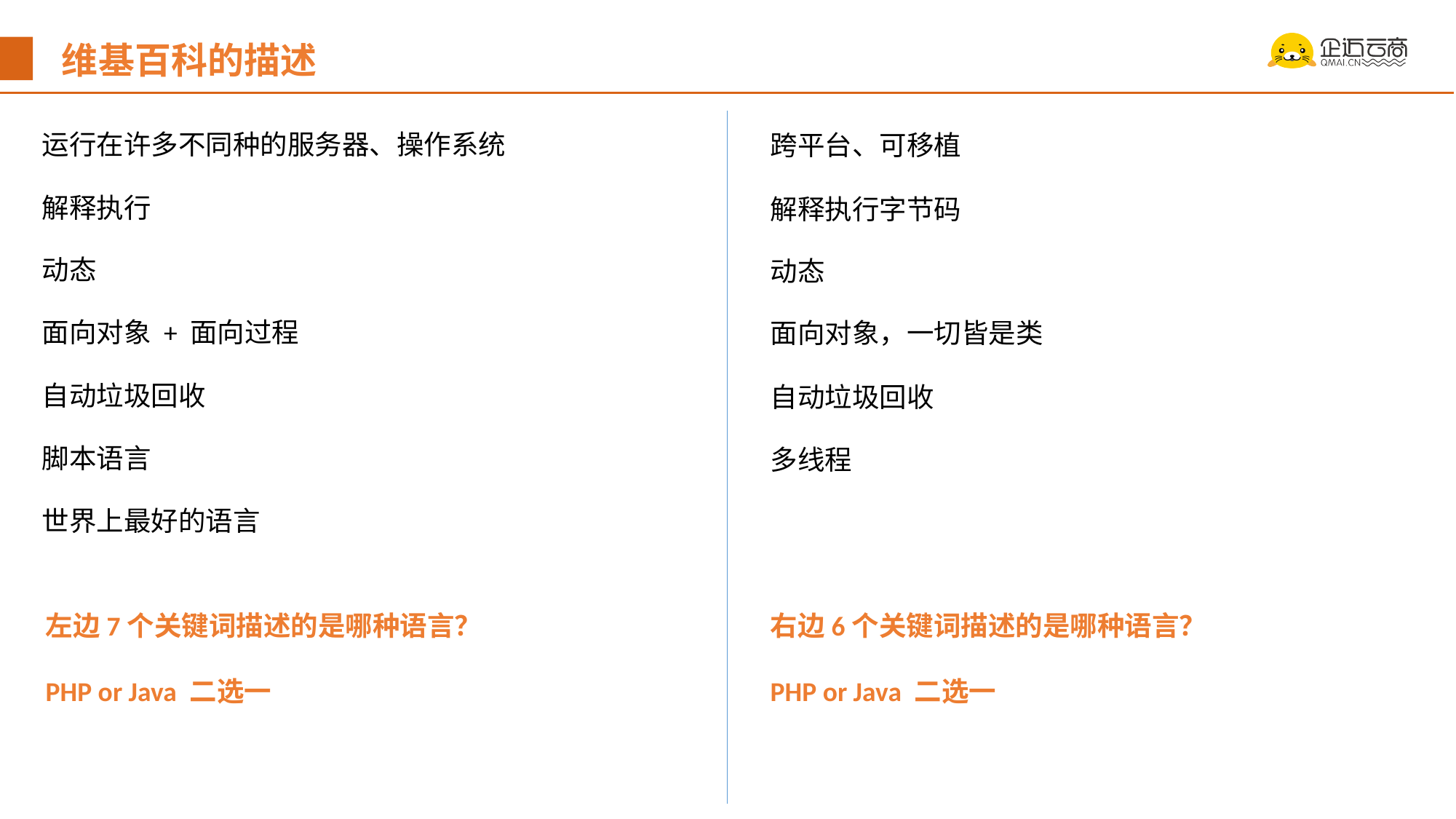

维基百科的描述

运行在许多不同种的服务器、操作系统
跨平台、可移植
解释执行
解释执行字节码
动态
动态
面向对象 + 面向过程
面向对象，一切皆是类
自动垃圾回收
自动垃圾回收
脚本语言
多线程
世界上最好的语言
左边7个关键词描述的是哪种语言？

PHP or Java 二选一
右边6个关键词描述的是哪种语言？

PHP or Java 二选一